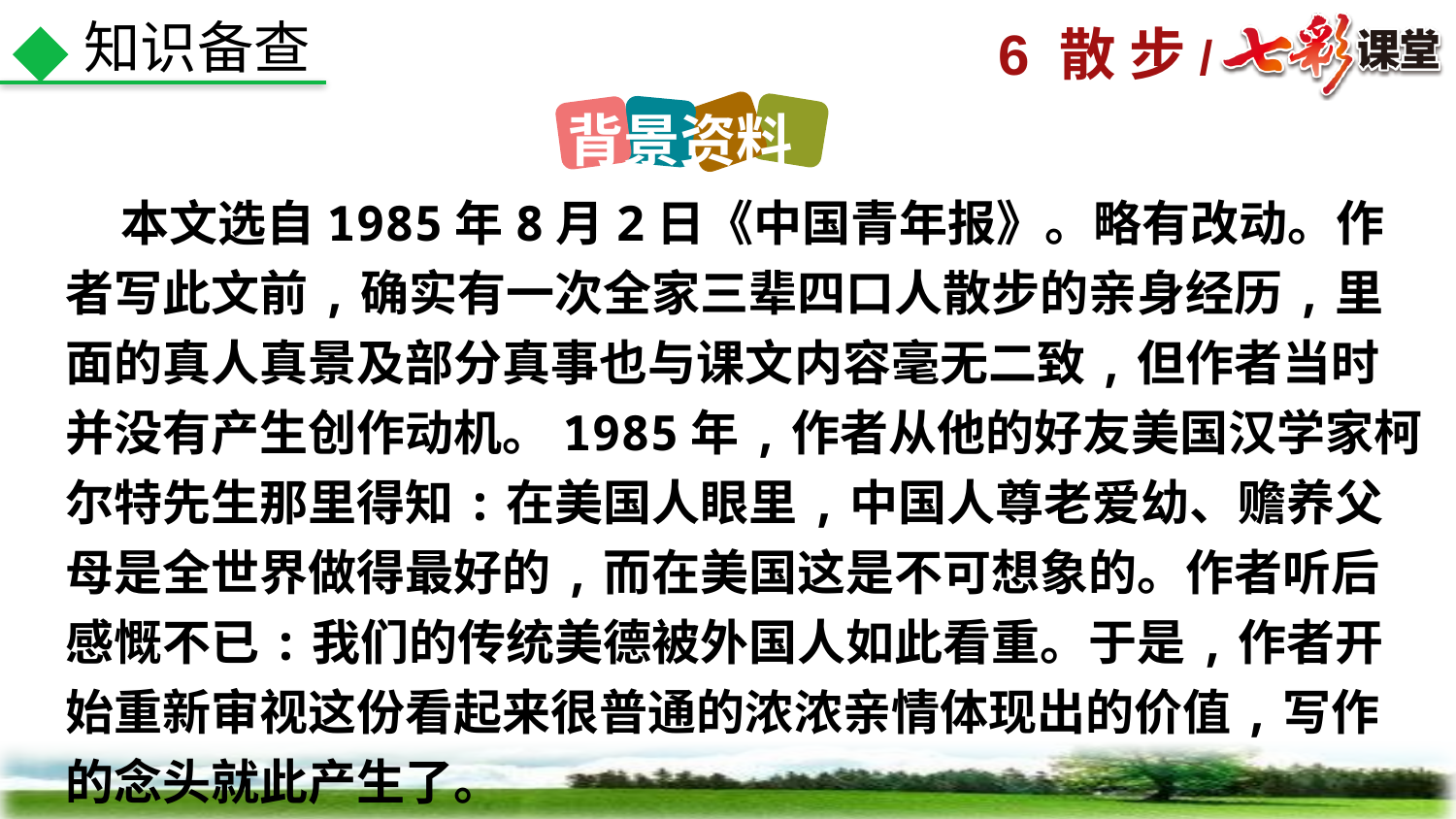

知识备查

背景资料

    本文选自1985年8月2日《中国青年报》。略有改动。作者写此文前,确实有一次全家三辈四口人散步的亲身经历,里面的真人真景及部分真事也与课文内容毫无二致,但作者当时并没有产生创作动机。1985年,作者从他的好友美国汉学家柯尔特先生那里得知:在美国人眼里,中国人尊老爱幼、赡养父母是全世界做得最好的,而在美国这是不可想象的。作者听后感慨不已:我们的传统美德被外国人如此看重。于是,作者开始重新审视这份看起来很普通的浓浓亲情体现出的价值,写作的念头就此产生了。